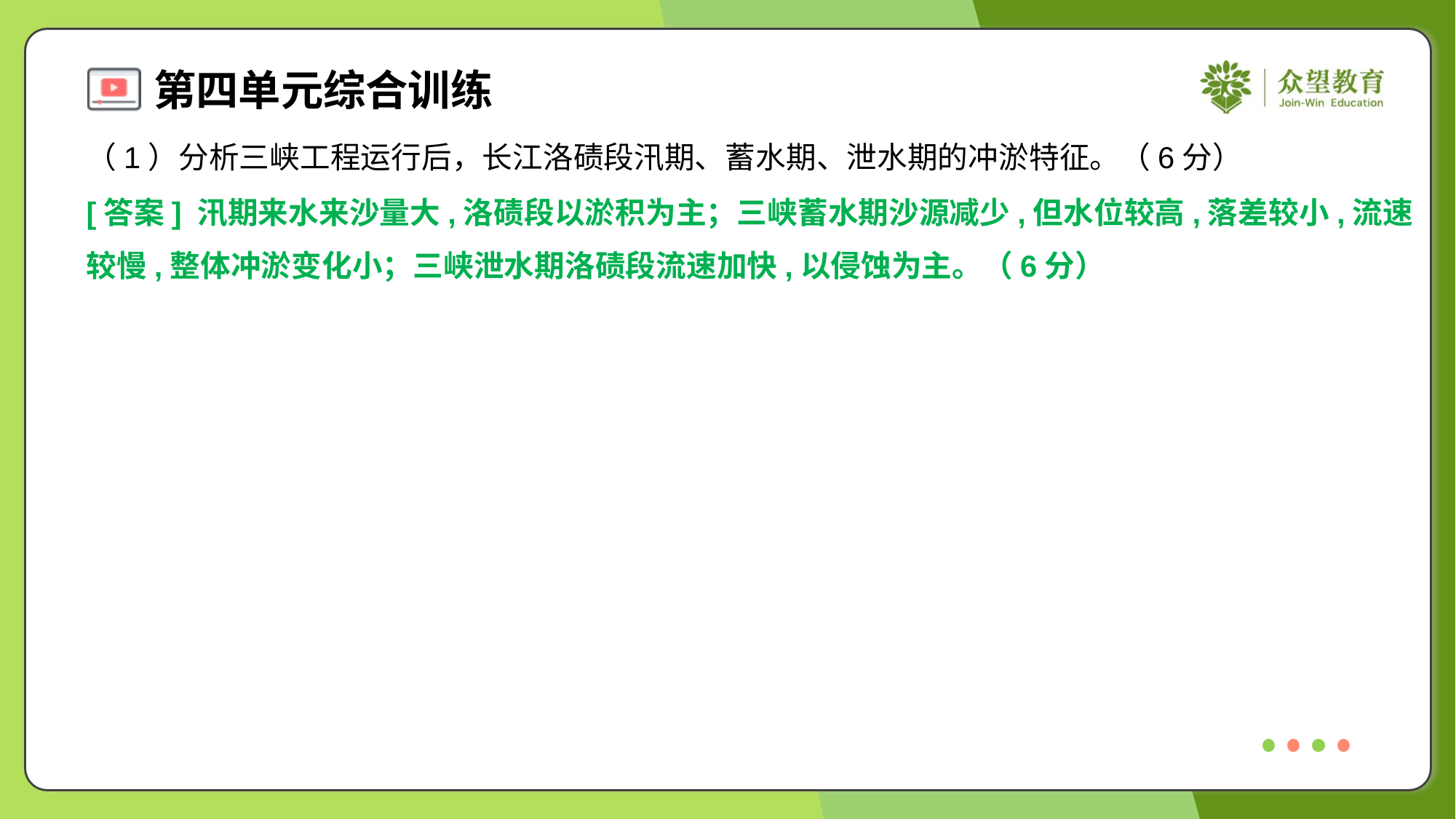

（1）分析三峡工程运行后，长江洛碛段汛期、蓄水期、泄水期的冲淤特征。（6分）
[答案] 汛期来水来沙量大,洛碛段以淤积为主；三峡蓄水期沙源减少,但水位较高,落差较小,流速
较慢,整体冲淤变化小；三峡泄水期洛碛段流速加快,以侵蚀为主。（6分）